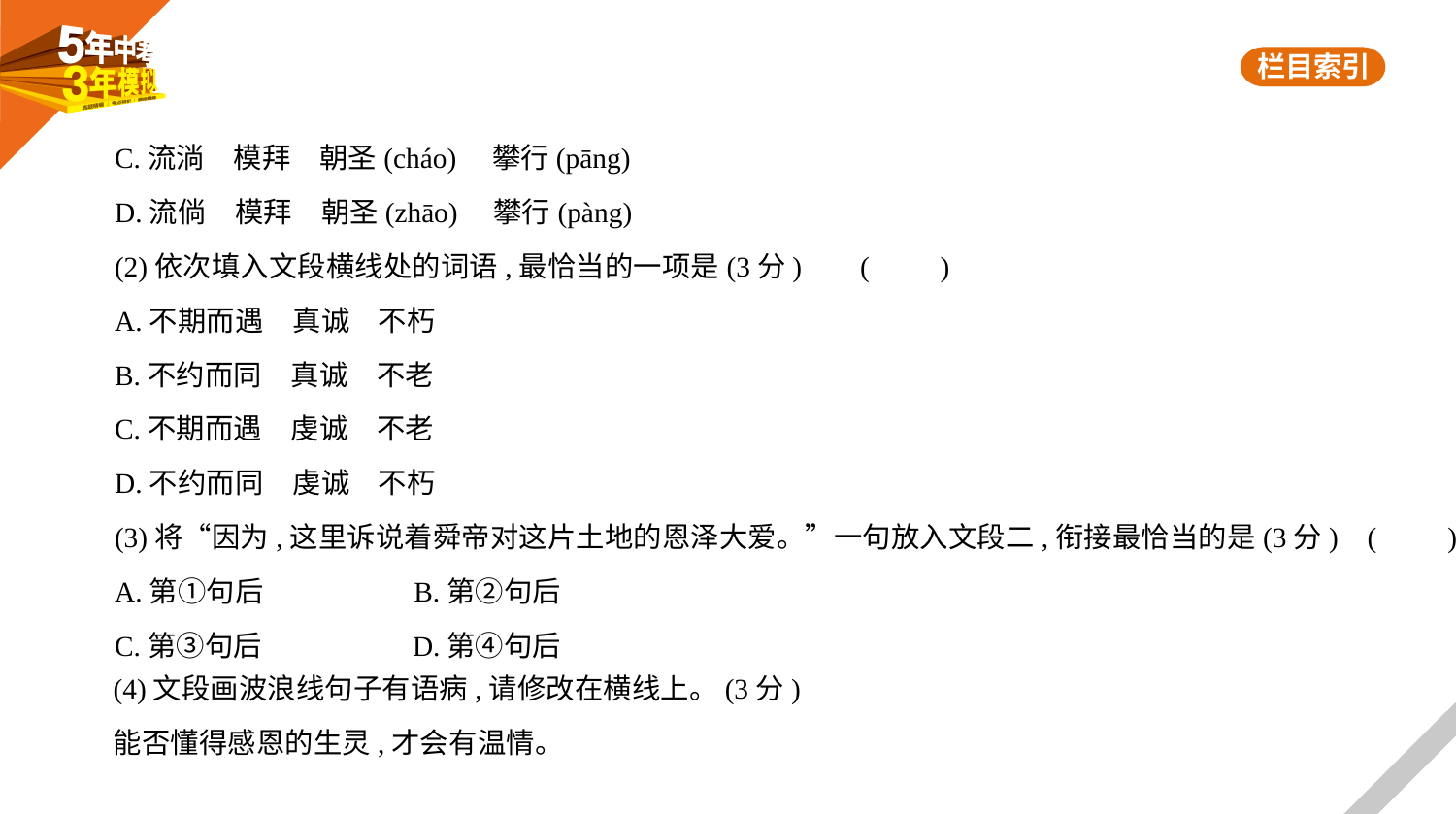

C.流淌　模拜　朝圣(cháo)　攀行(pāng)
D.流倘　模拜　朝圣(zhāo)　攀行(pàng)
(2)依次填入文段横线处的词语,最恰当的一项是(3分)     (　　)
A.不期而遇　真诚　不朽
B.不约而同　真诚　不老
C.不期而遇　虔诚　不老
D.不约而同　虔诚　不朽
(3)将“因为,这里诉说着舜帝对这片土地的恩泽大爱。”一句放入文段二,衔接最恰当的是(3分) (　　)
A.第①句后　　　　　B.第②句后
C.第③句后　　　　　D.第④句后
(4)文段画波浪线句子有语病,请修改在横线上。(3分)
能否懂得感恩的生灵,才会有温情。